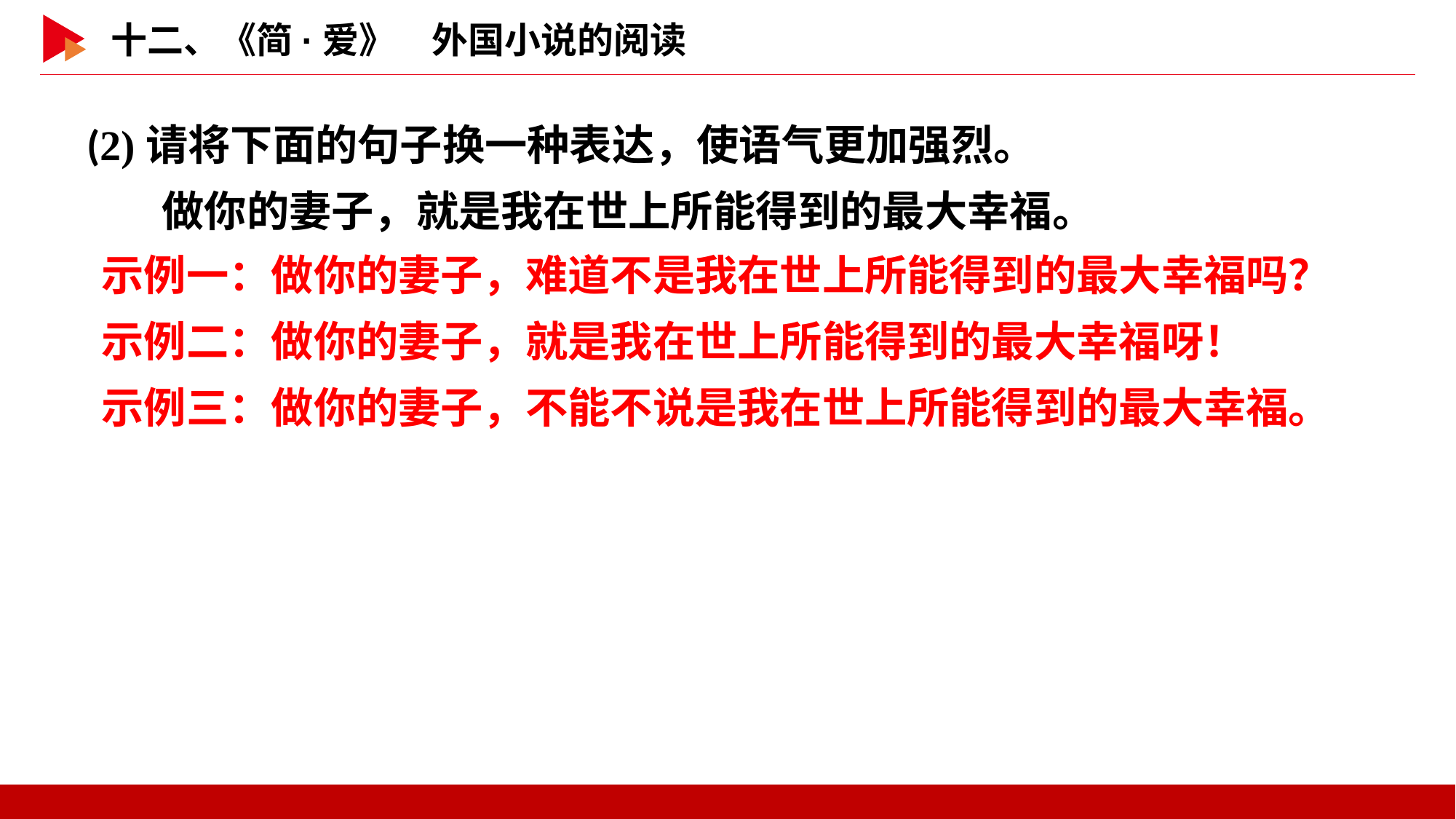

(2)请将下面的句子换一种表达，使语气更加强烈。
　　做你的妻子，就是我在世上所能得到的最大幸福。

示例一：做你的妻子，难道不是我在世上所能得到的最大幸福吗？　示例二：做你的妻子，就是我在世上所能得到的最大幸福呀！
示例三：做你的妻子，不能不说是我在世上所能得到的最大幸福。